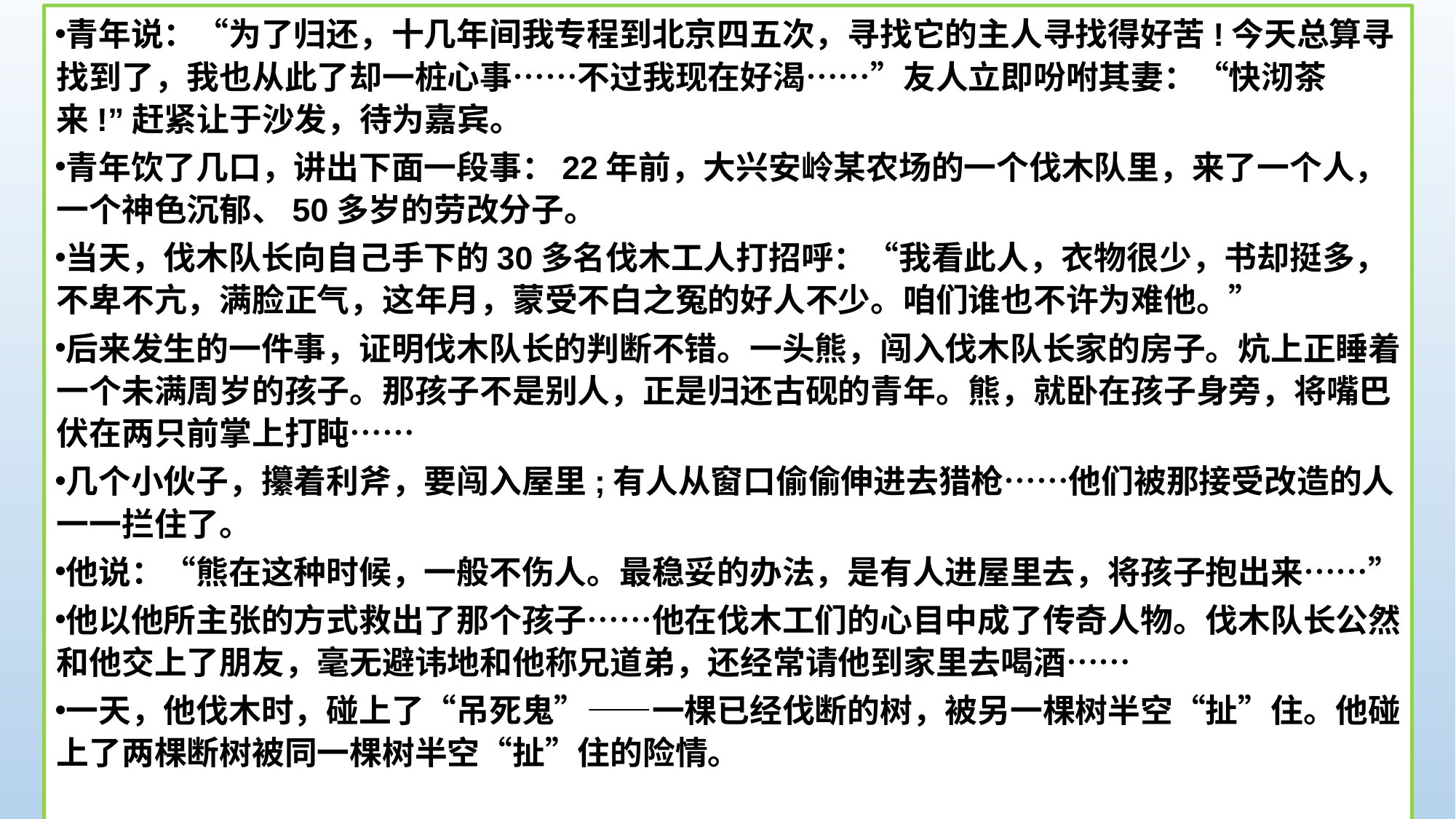

青年说：“为了归还，十几年间我专程到北京四五次，寻找它的主人寻找得好苦!今天总算寻找到了，我也从此了却一桩心事……不过我现在好渴……”友人立即吩咐其妻：“快沏茶来!”赶紧让于沙发，待为嘉宾。
青年饮了几口，讲出下面一段事：22年前，大兴安岭某农场的一个伐木队里，来了一个人，一个神色沉郁、50多岁的劳改分子。
当天，伐木队长向自己手下的30多名伐木工人打招呼：“我看此人，衣物很少，书却挺多，不卑不亢，满脸正气，这年月，蒙受不白之冤的好人不少。咱们谁也不许为难他。”
后来发生的一件事，证明伐木队长的判断不错。一头熊，闯入伐木队长家的房子。炕上正睡着一个未满周岁的孩子。那孩子不是别人，正是归还古砚的青年。熊，就卧在孩子身旁，将嘴巴伏在两只前掌上打盹……
几个小伙子，攥着利斧，要闯入屋里;有人从窗口偷偷伸进去猎枪……他们被那接受改造的人一一拦住了。
他说：“熊在这种时候，一般不伤人。最稳妥的办法，是有人进屋里去，将孩子抱出来……”
他以他所主张的方式救出了那个孩子……他在伐木工们的心目中成了传奇人物。伐木队长公然和他交上了朋友，毫无避讳地和他称兄道弟，还经常请他到家里去喝酒……
一天，他伐木时，碰上了“吊死鬼”——一棵已经伐断的树，被另一棵树半空“扯”住。他碰上了两棵断树被同一棵树半空“扯”住的险情。